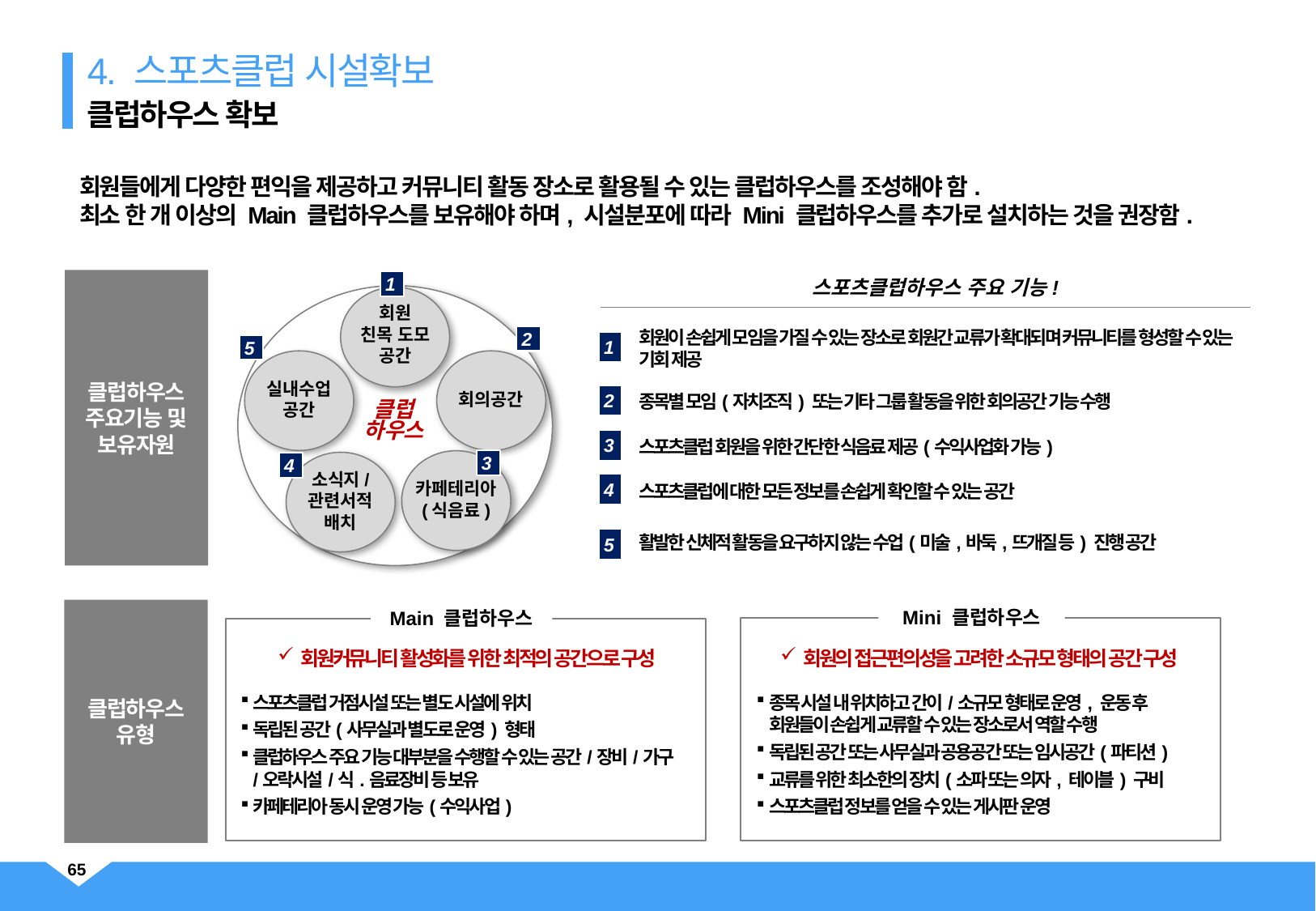

4. 스포츠클럽 시설확보
클럽하우스 확보
회원들에게 다양한 편익을 제공하고 커뮤니티 활동 장소로 활용될 수 있는 클럽하우스를 조성해야 함.
최소 한 개 이상의 Main 클럽하우스를 보유해야 하며, 시설분포에 따라 Mini 클럽하우스를 추가로 설치하는 것을 권장함.
스포츠클럽하우스 주요 기능!
클럽하우스
주요기능 및
보유자원
1
회원
친목 도모
공간

회원이 손쉽게 모임을 가질 수 있는 장소로 회원간 교류가 확대되며 커뮤니티를 형성할 수 있는 기회 제공
2
1
5
실내수업
공간
회의공간

2
종목별 모임(자치조직) 또는 기타 그룹 활동을 위한 회의공간 기능 수행
클럽
하우스
3
스포츠클럽 회원을 위한 간단한 식음료 제공(수익사업화 가능)
카페테리아
(식음료)
3
소식지/
관련서적
배치

4
4
스포츠클럽에 대한 모든 정보를 손쉽게 확인할 수 있는 공간
5
활발한 신체적 활동을 요구하지 않는 수업(미술,바둑,뜨개질 등) 진행 공간
 Mini 클럽하우스
 Main 클럽하우스

회원커뮤니티 활성화를 위한 최적의 공간으로 구성
회원의 접근편의성을 고려한 소규모 형태의 공간 구성
스포츠클럽 거점시설 또는 별도 시설에 위치
독립된 공간(사무실과 별도로 운영) 형태
클럽하우스 주요 기능 대부분을 수행할 수 있는 공간/장비/가구/오락시설/식.음료장비 등 보유
카페테리아 동시 운영 가능(수익사업)
종목 시설 내 위치하고 간이/소규모 형태로 운영, 운동 후
회원들이 손쉽게 교류할 수 있는 장소로서 역할 수행
독립된 공간 또는 사무실과 공용공간 또는 임시공간(파티션)
교류를 위한 최소한의 장치(소파 또는 의자, 테이블) 구비
스포츠클럽 정보를 얻을 수 있는 게시판 운영
클럽하우스
유형